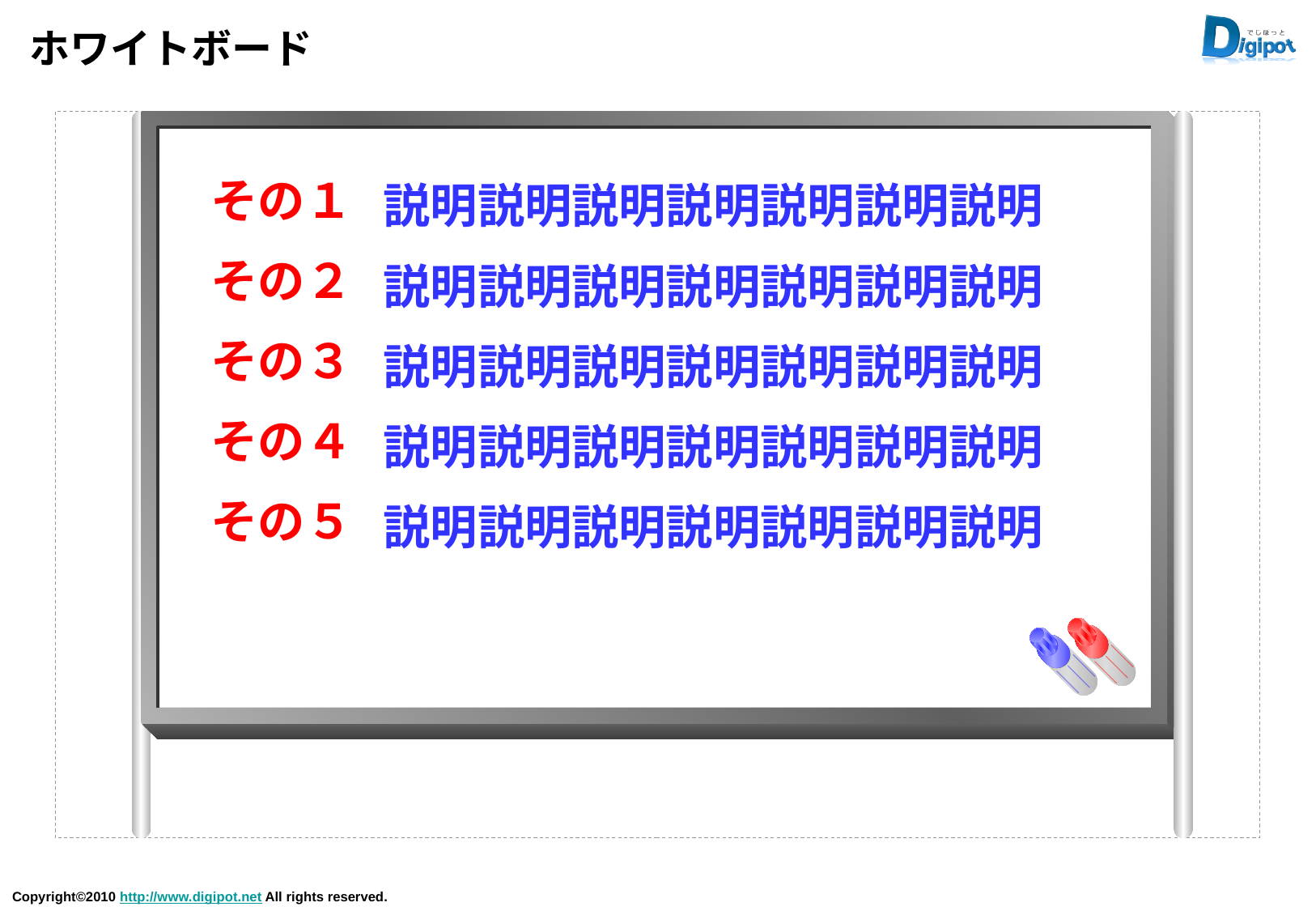

# ホワイトボード

その１
その２
その３
その４
その５
説明説明説明説明説明説明説明
説明説明説明説明説明説明説明
説明説明説明説明説明説明説明
説明説明説明説明説明説明説明
説明説明説明説明説明説明説明